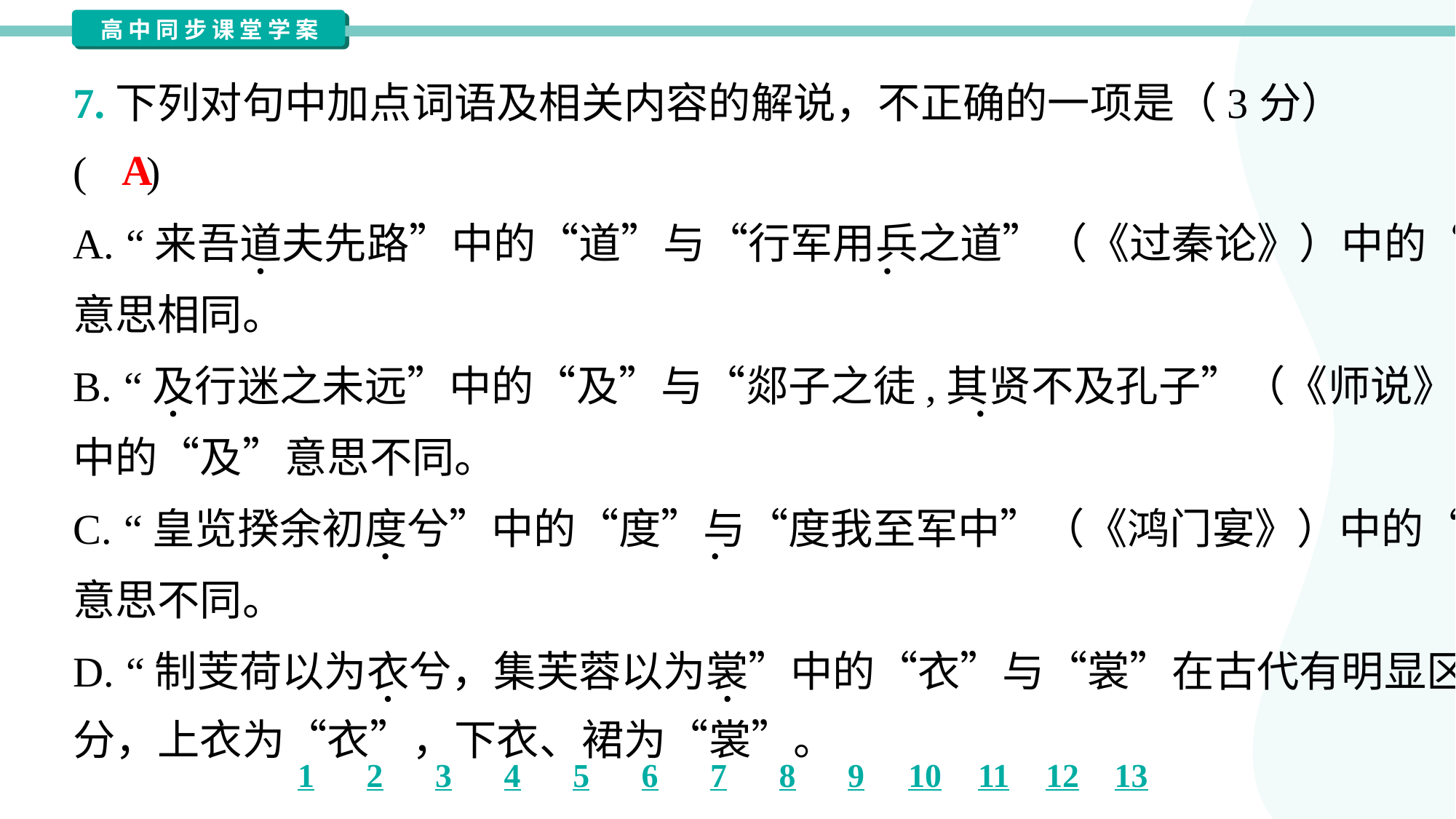

7.下列对句中加点词语及相关内容的解说，不正确的一项是（3分）
(     )
A
A. “来吾道夫先路”中的“道”与“行军用兵之道”（《过秦论》）中的“道”
意思相同。
B. “及行迷之未远”中的“及”与“郯子之徒,其贤不及孔子”（《师说》）
中的“及”意思不同。
C. “皇览揆余初度兮”中的“度”与“度我至军中”（《鸿门宴》）中的“度”
意思不同。
D. “制芰荷以为衣兮，集芙蓉以为裳”中的“衣”与“裳”在古代有明显区
分，上衣为“衣”，下衣、裙为“裳”。